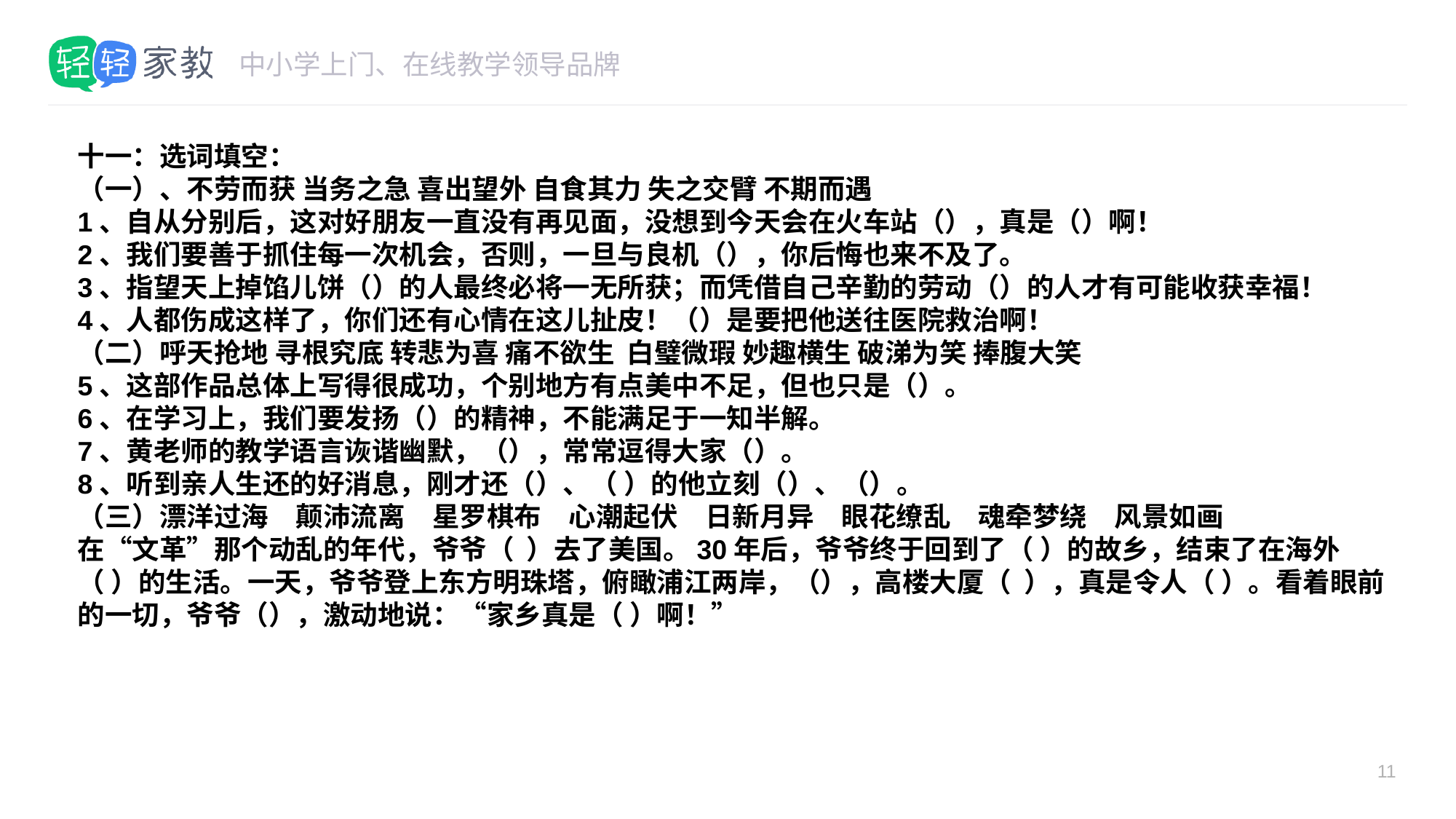

#
十一：选词填空：
（一）、不劳而获 当务之急 喜出望外 自食其力 失之交臂 不期而遇
1、自从分别后，这对好朋友一直没有再见面，没想到今天会在火车站（），真是（）啊！
2、我们要善于抓住每一次机会，否则，一旦与良机（），你后悔也来不及了。
3、指望天上掉馅儿饼（）的人最终必将一无所获；而凭借自己辛勤的劳动（）的人才有可能收获幸福！
4、人都伤成这样了，你们还有心情在这儿扯皮！（）是要把他送往医院救治啊！
（二）呼天抢地 寻根究底 转悲为喜 痛不欲生  白璧微瑕 妙趣横生 破涕为笑 捧腹大笑
5、这部作品总体上写得很成功，个别地方有点美中不足，但也只是（）。
6、在学习上，我们要发扬（）的精神，不能满足于一知半解。
7、黄老师的教学语言诙谐幽默，（），常常逗得大家（）。
8、听到亲人生还的好消息，刚才还（）、（ ）的他立刻（）、（）。
（三）漂洋过海　颠沛流离　星罗棋布　心潮起伏　日新月异　眼花缭乱　魂牵梦绕　风景如画
在“文革”那个动乱的年代，爷爷（  ）去了美国。30年后，爷爷终于回到了（ ）的故乡，结束了在海外（ ）的生活。一天，爷爷登上东方明珠塔，俯瞰浦江两岸，（），高楼大厦（  ），真是令人（ ）。看着眼前的一切，爷爷（），激动地说：“家乡真是（ ）啊！”

11